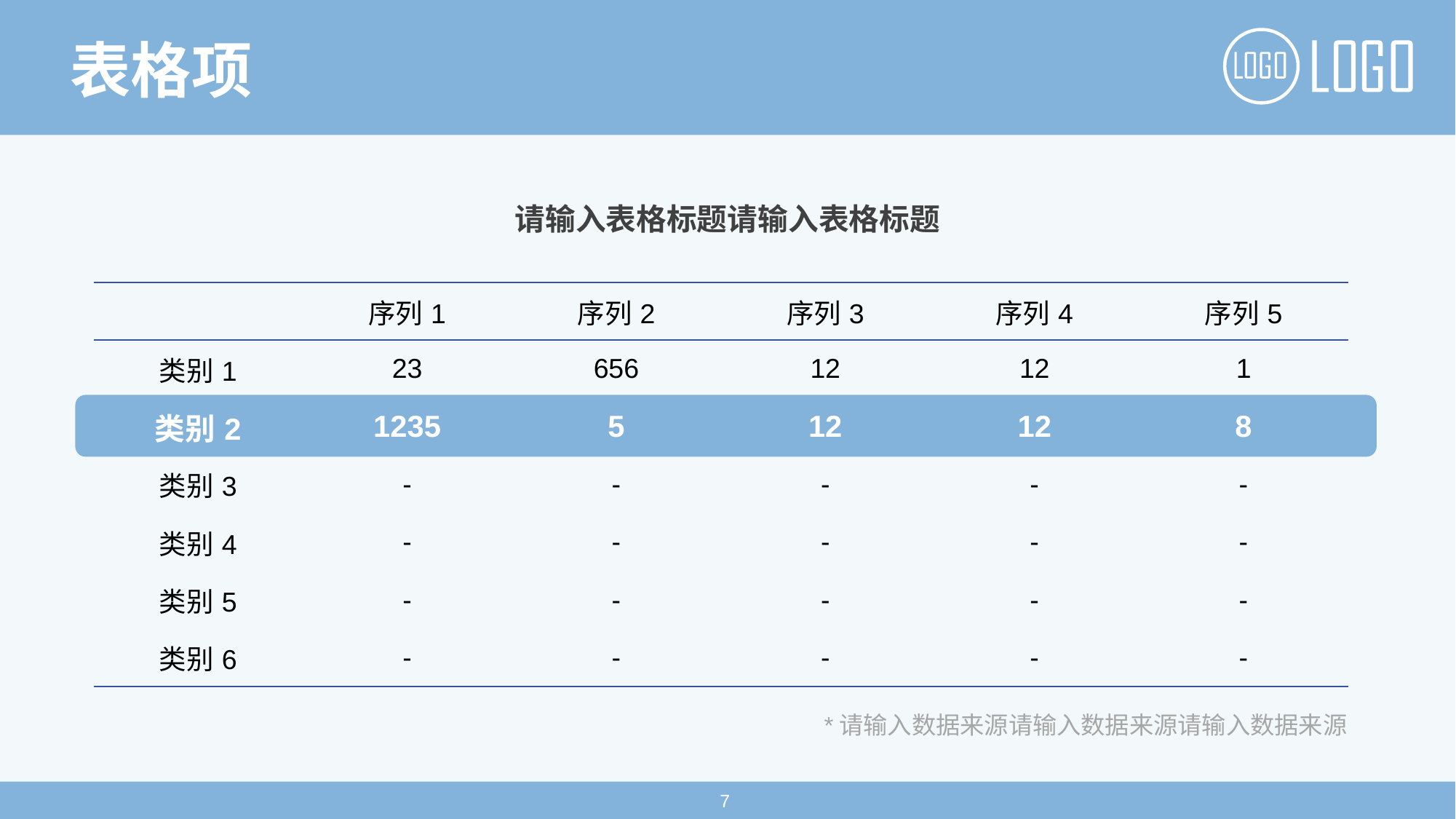

表格项
请输入表格标题请输入表格标题
|  | 序列1 | 序列2 | 序列3 | 序列4 | 序列5 |
| --- | --- | --- | --- | --- | --- |
| 类别1 | 23 | 656 | 12 | 12 | 1 |
| 类别2 | 1235 | 5 | 12 | 12 | 8 |
| 类别3 | - | - | - | - | - |
| 类别4 | - | - | - | - | - |
| 类别5 | - | - | - | - | - |
| 类别6 | - | - | - | - | - |

*请输入数据来源请输入数据来源请输入数据来源
7